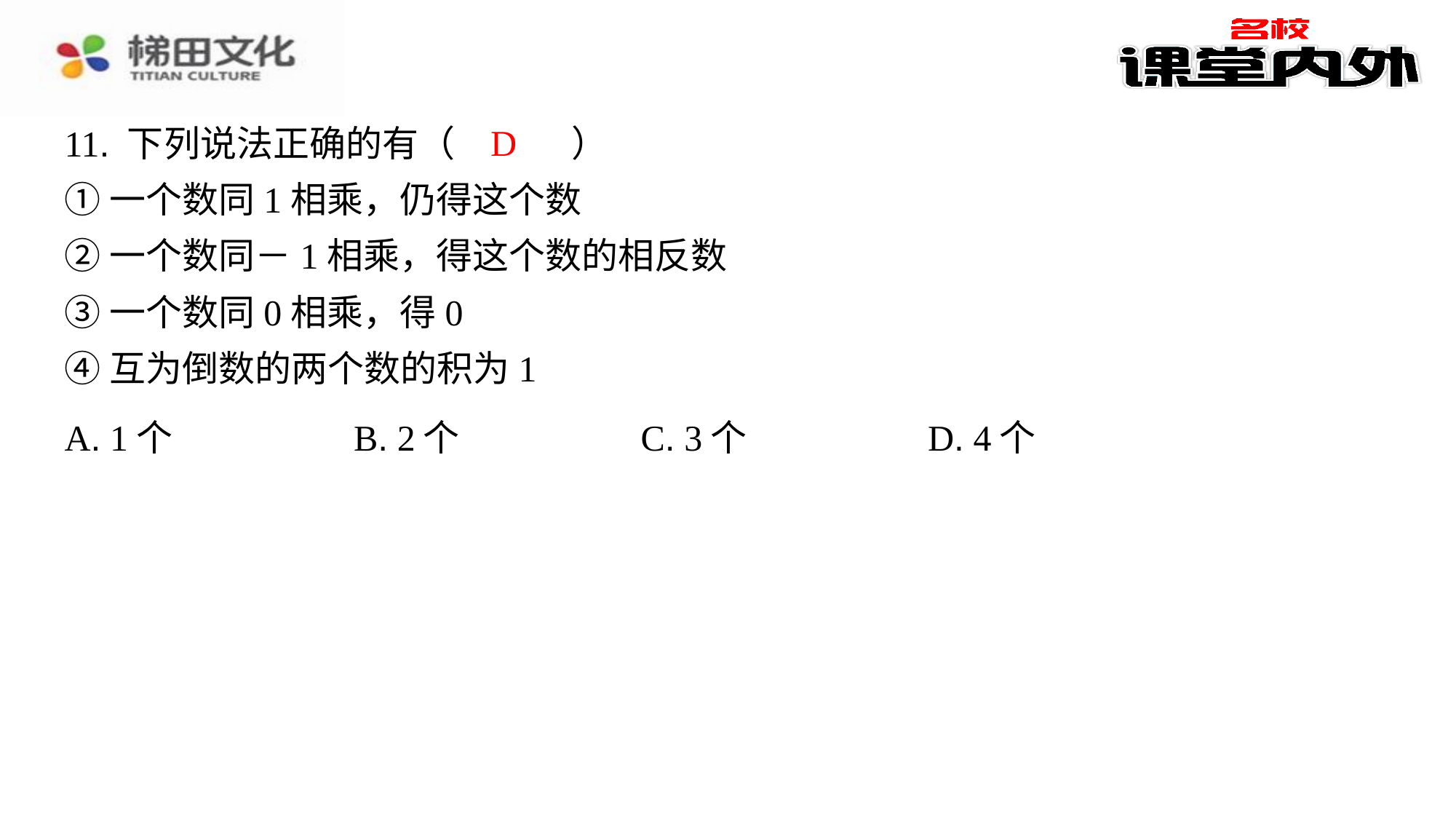

D
11. 下列说法正确的有（　D　）
①一个数同1相乘，仍得这个数
②一个数同－1相乘，得这个数的相反数
③一个数同0相乘，得0
④互为倒数的两个数的积为1
| A. 1个 | B. 2个 | C. 3个 | D. 4个 |
| --- | --- | --- | --- |